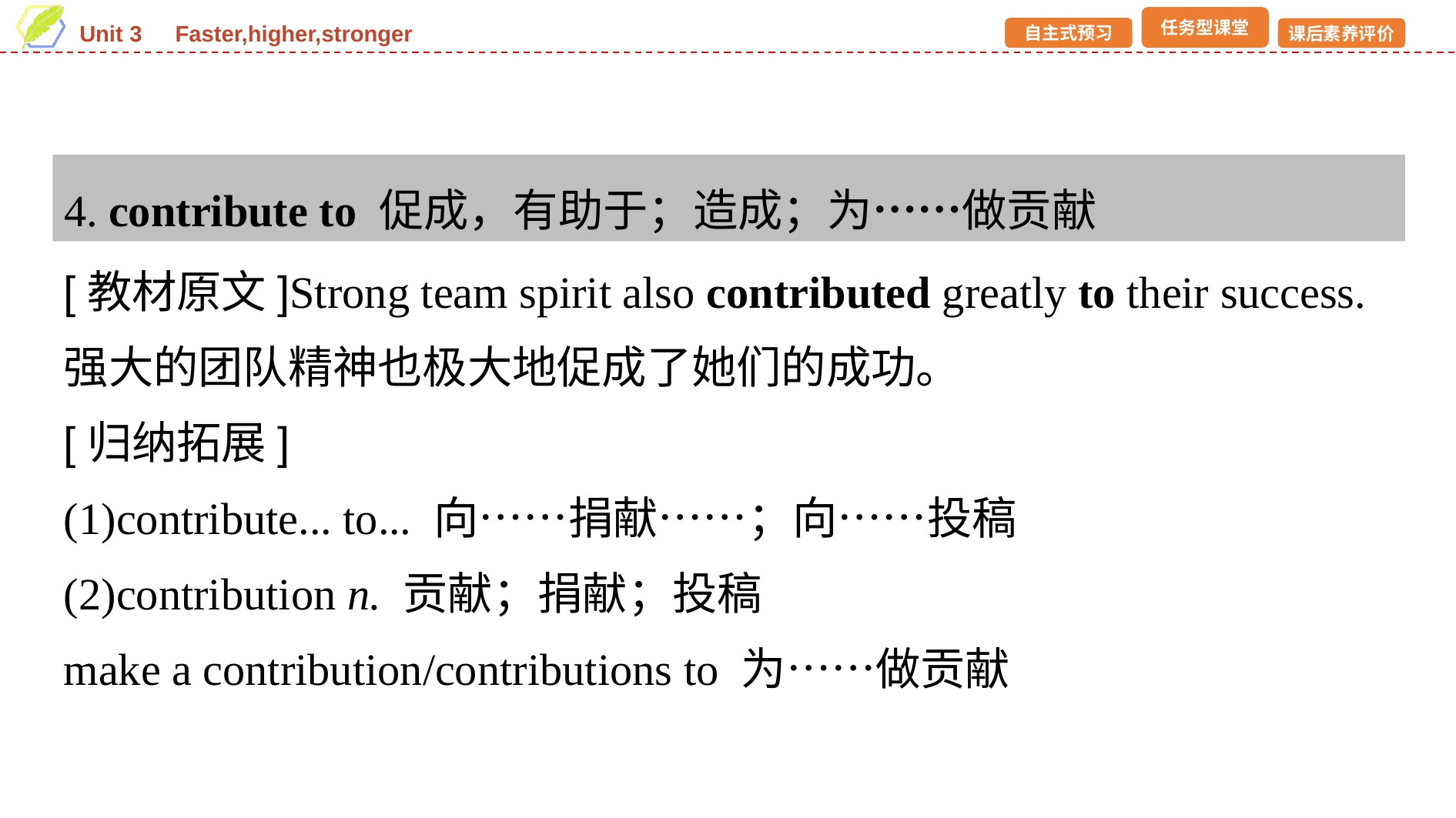

4. contribute to 促成，有助于；造成；为……做贡献
[教材原文]Strong team spirit also contributed greatly to their success.
强大的团队精神也极大地促成了她们的成功。
[归纳拓展]
(1)contribute... to... 向……捐献……；向……投稿
(2)contribution n. 贡献；捐献；投稿
make a contribution/contributions to 为……做贡献